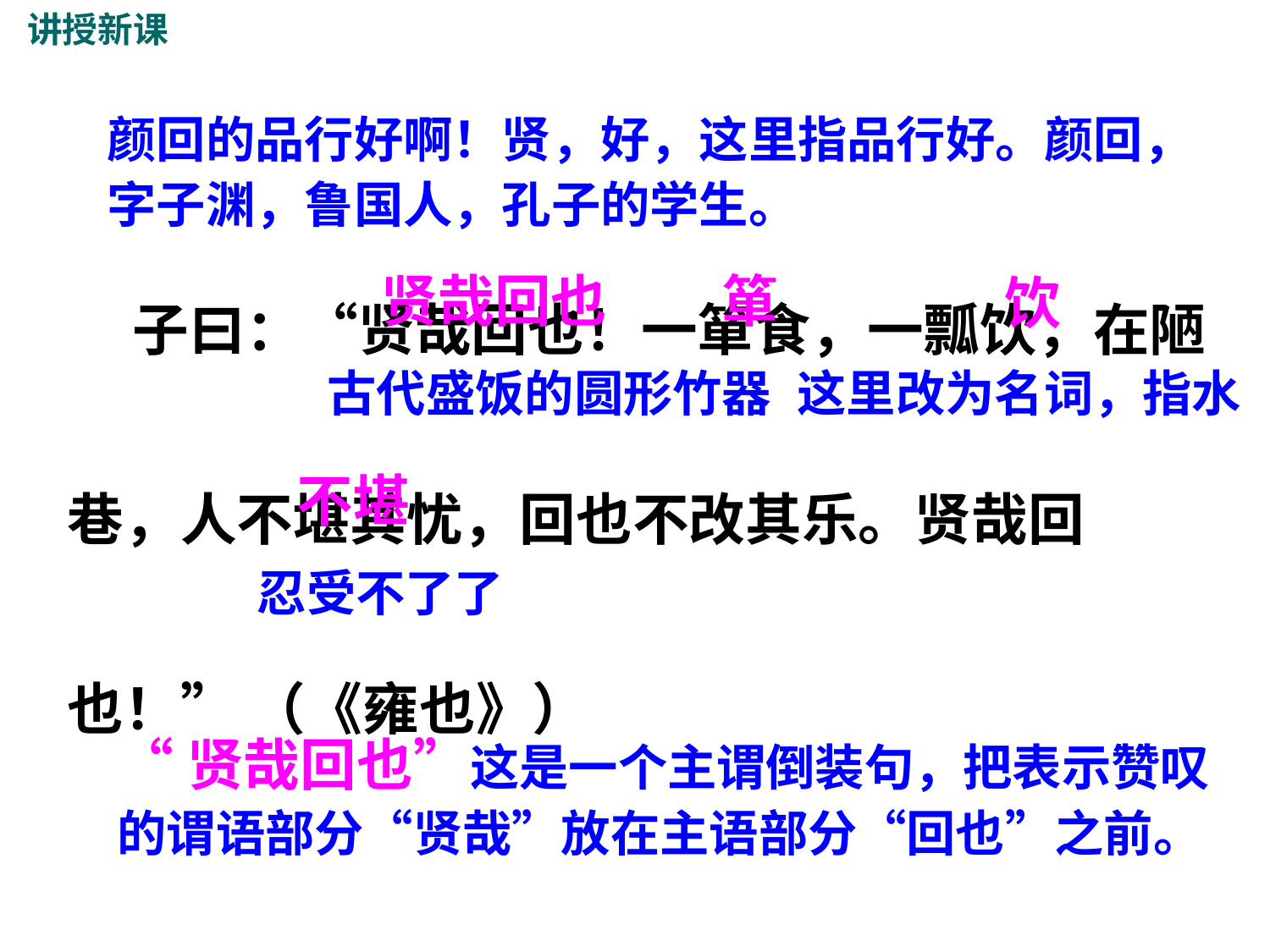

讲授新课
颜回的品行好啊！贤，好，这里指品行好。颜回，字子渊，鲁国人，孔子的学生。
    子曰：“贤哉回也！一箪食，一瓢饮，在陋巷，人不堪其忧，回也不改其乐。贤哉回也！” （《雍也》）
贤哉回也
箪
饮
古代盛饭的圆形竹器
这里改为名词，指水
不堪
忍受不了了
“贤哉回也”这是一个主谓倒装句，把表示赞叹的谓语部分“贤哉”放在主语部分“回也”之前。